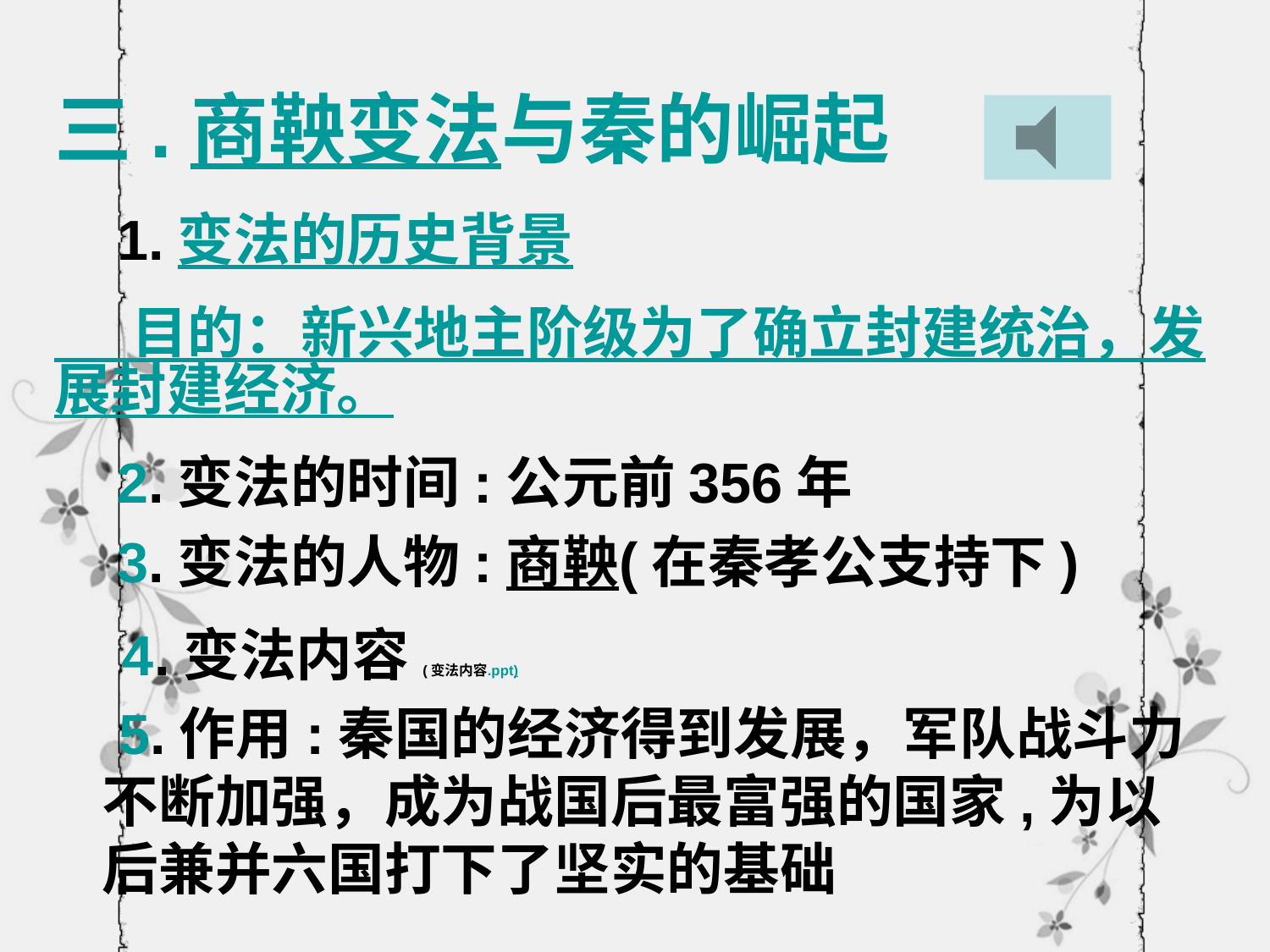

三.商鞅变法与秦的崛起
    1.变法的历史背景
      目的：新兴地主阶级为了确立封建统治，发展封建经济。
    2.变法的时间:公元前356年
    3.变法的人物:商鞅(在秦孝公支持下)
                 4.变法内容(变法内容.ppt)
                5.作用:秦国的经济得到发展，军队战斗力不断加强，成为战国后最富强的国家,为以后兼并六国打下了坚实的基础